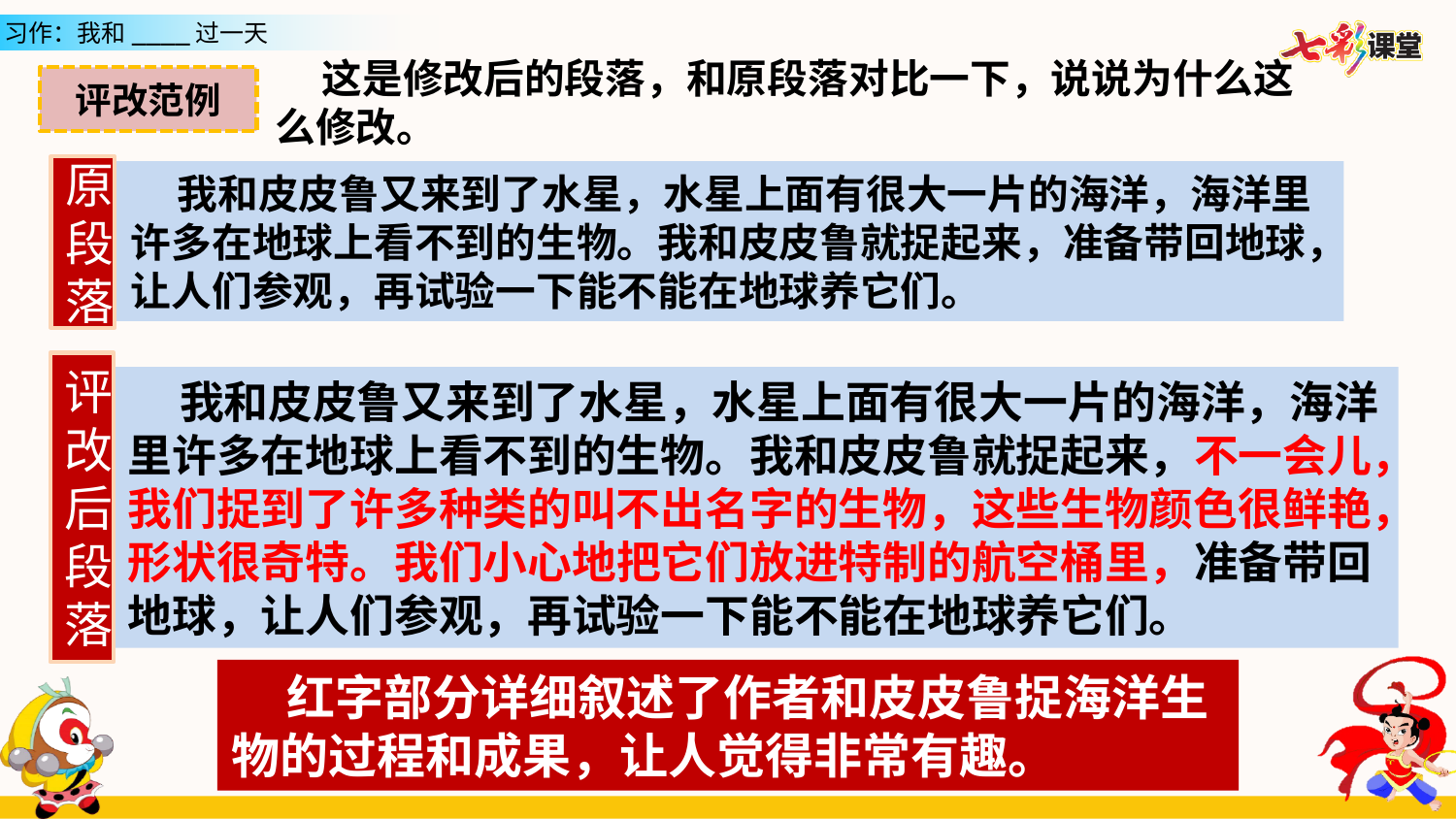

这是修改后的段落，和原段落对比一下，说说为什么这么修改。
评改范例
原段落
    我和皮皮鲁又来到了水星，水星上面有很大一片的海洋，海洋里许多在地球上看不到的生物。我和皮皮鲁就捉起来，准备带回地球，让人们参观，再试验一下能不能在地球养它们。
评改后段落
    我和皮皮鲁又来到了水星，水星上面有很大一片的海洋，海洋里许多在地球上看不到的生物。我和皮皮鲁就捉起来，不一会儿，我们捉到了许多种类的叫不出名字的生物，这些生物颜色很鲜艳，形状很奇特。我们小心地把它们放进特制的航空桶里，准备带回地球，让人们参观，再试验一下能不能在地球养它们。
    红字部分详细叙述了作者和皮皮鲁捉海洋生物的过程和成果，让人觉得非常有趣。